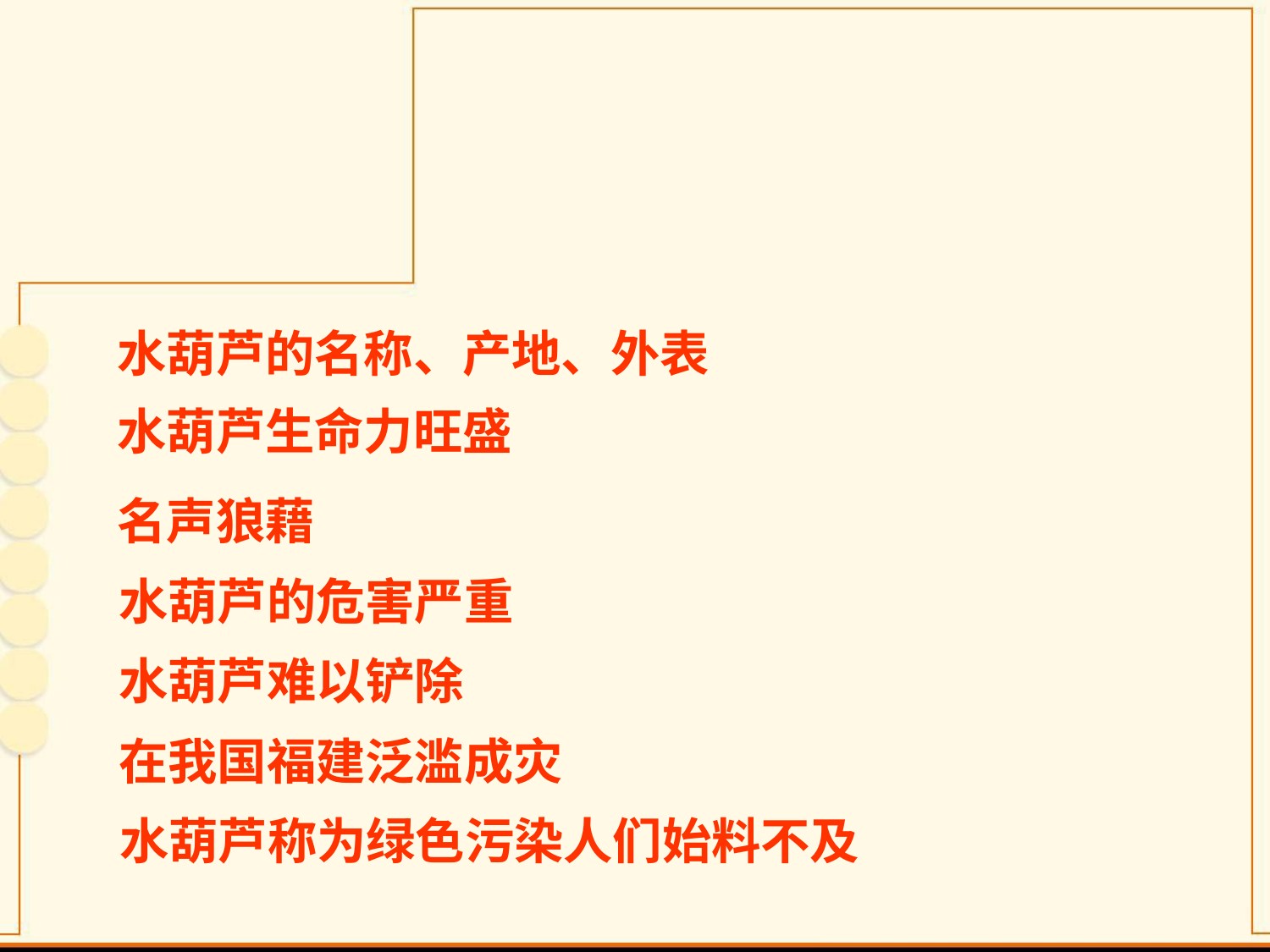

水葫芦的名称、产地、外表
水葫芦生命力旺盛
名声狼藉
水葫芦的危害严重
水葫芦难以铲除
在我国福建泛滥成灾
水葫芦称为绿色污染人们始料不及